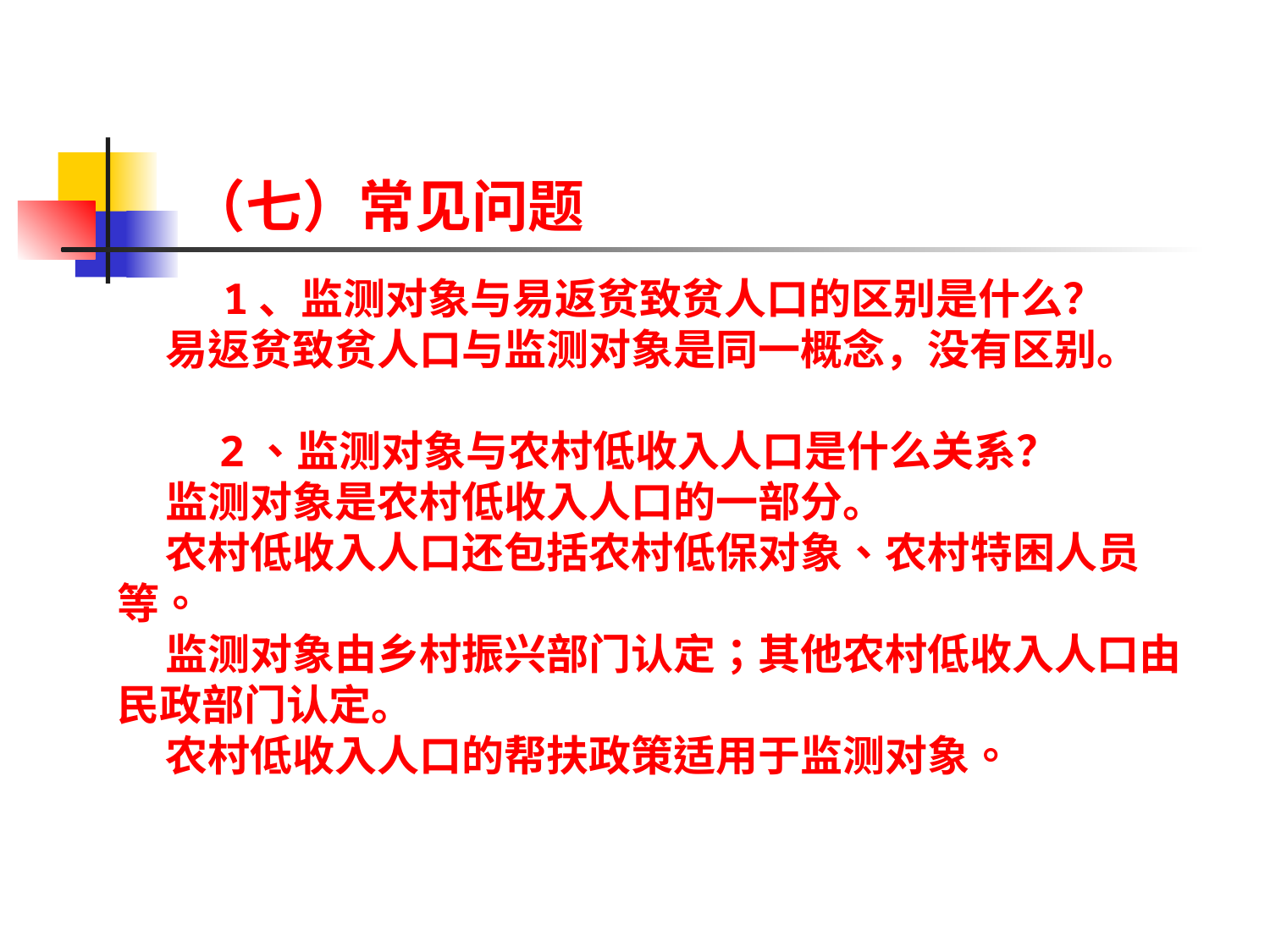

（七）常见问题
     1、监测对象与易返贫致贫人口的区别是什么？
    易返贫致贫人口与监测对象是同一概念，没有区别。

    2、监测对象与农村低收入人口是什么关系？
    监测对象是农村低收入人口的一部分。
    农村低收入人口还包括农村低保对象、农村特困人员等。
    监测对象由乡村振兴部门认定；其他农村低收入人口由民政部门认定。
    农村低收入人口的帮扶政策适用于监测对象。